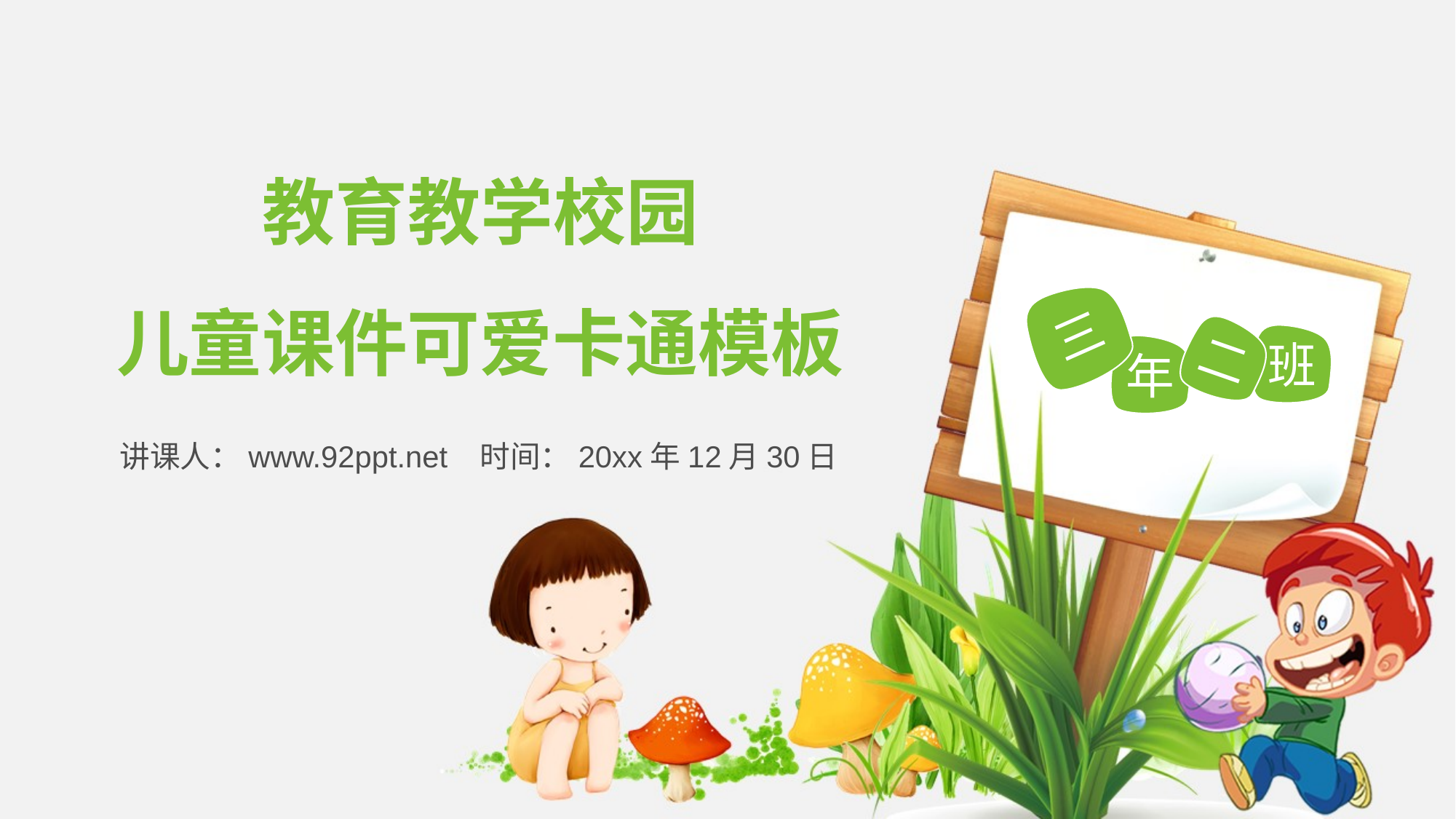

# 教育教学校园 儿童课件可爱卡通模板
三
二
班
年
讲课人：www.92ppt.net   时间：20xx年12月30日